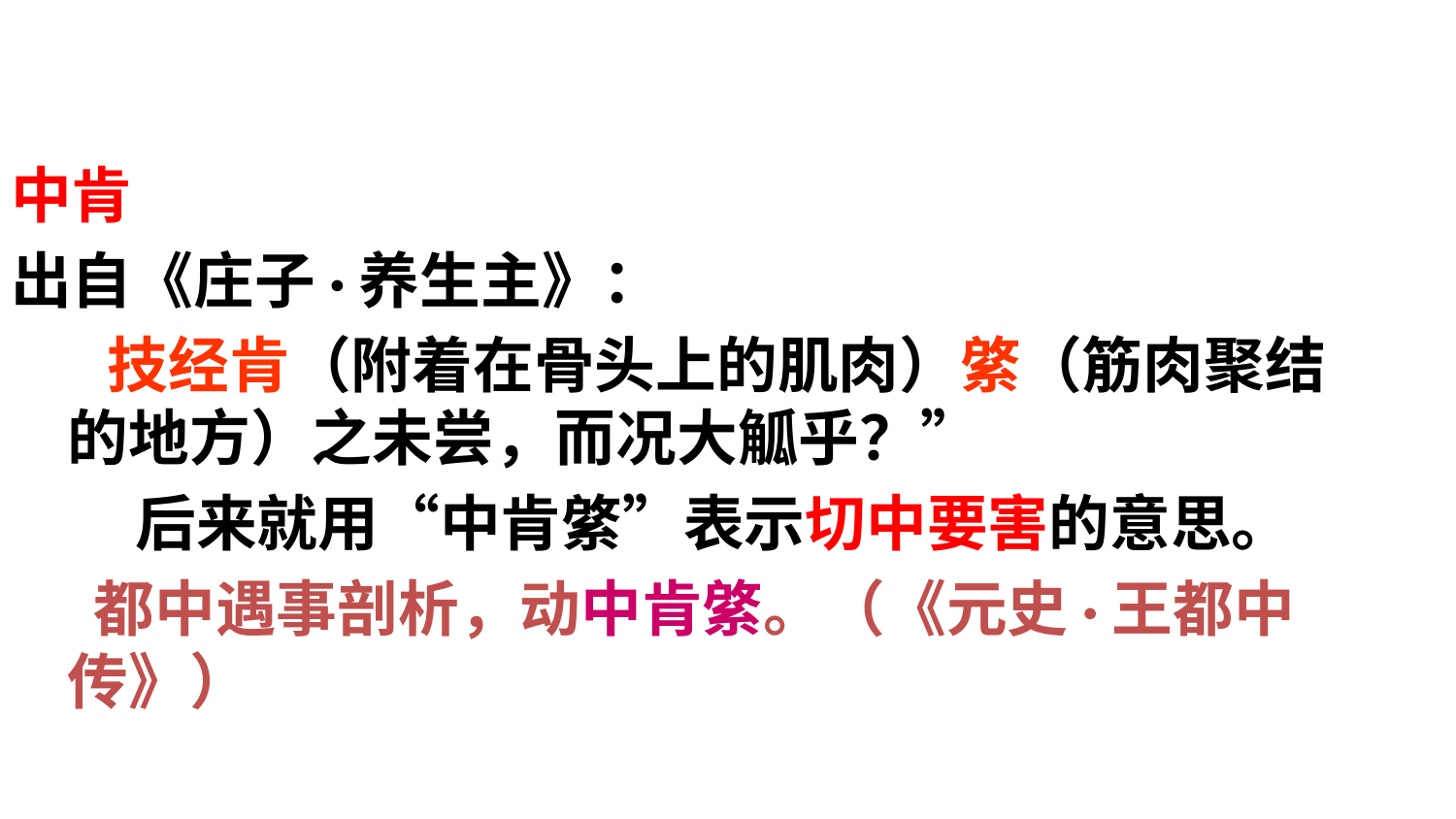

中肯
出自《庄子·养生主》：
      技经肯（附着在骨头上的肌肉）綮（筋肉聚结的地方）之未尝，而况大觚乎？”
        后来就用“中肯綮”表示切中要害的意思。
     都中遇事剖析，动中肯綮。（《元史·王都中传》）